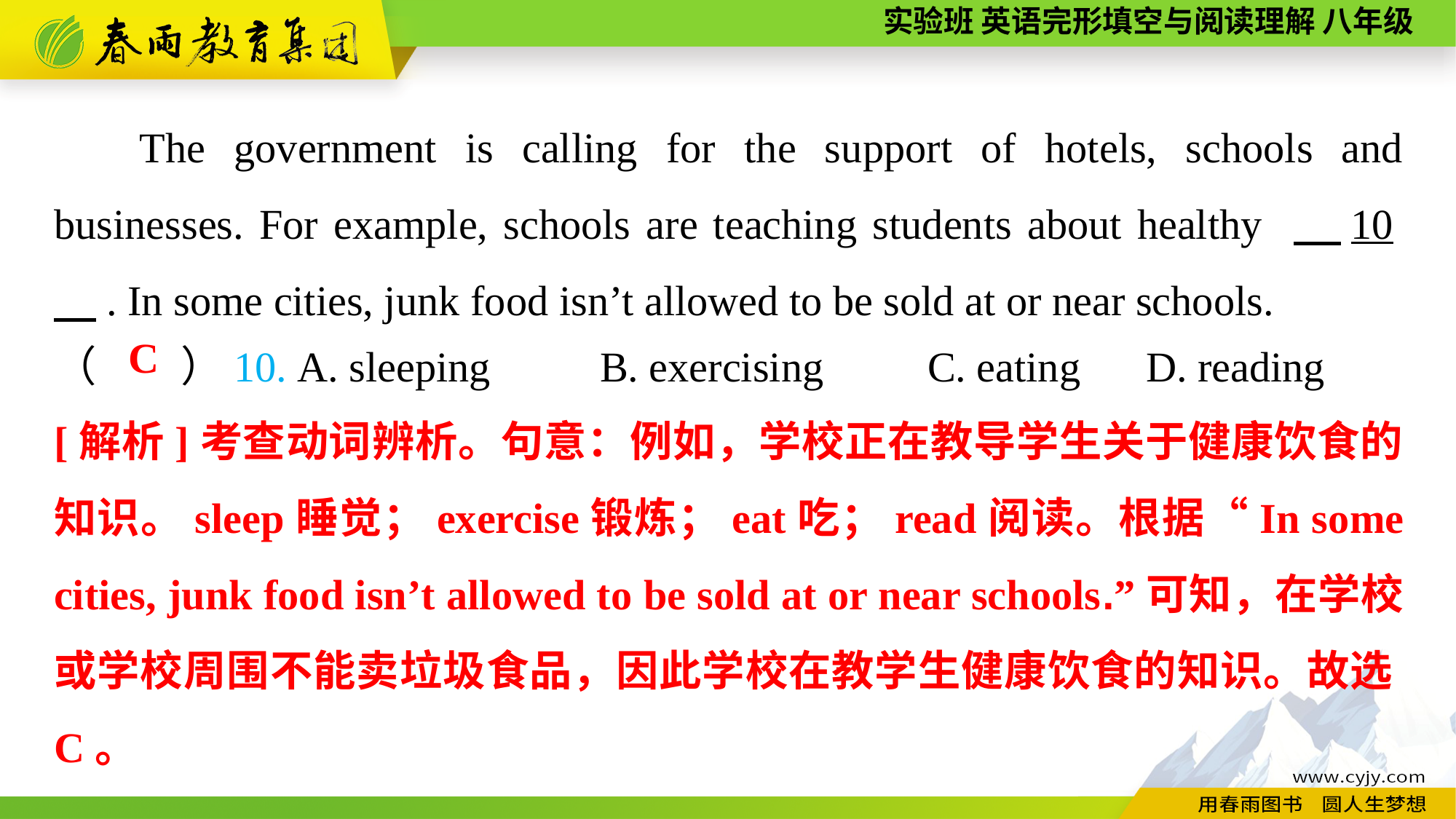

The government is calling for the support of hotels, schools and businesses. For example, schools are teaching students about healthy 　10　. In some cities, junk food isn’t allowed to be sold at or near schools.
（　　）10. A. sleeping	B. exercising	C. eating	D. reading
C
[解析]考查动词辨析。句意：例如，学校正在教导学生关于健康饮食的知识。sleep睡觉；exercise锻炼；eat吃；read阅读。根据“In some cities, junk food isn’t allowed to be sold at or near schools.”可知，在学校或学校周围不能卖垃圾食品，因此学校在教学生健康饮食的知识。故选C。